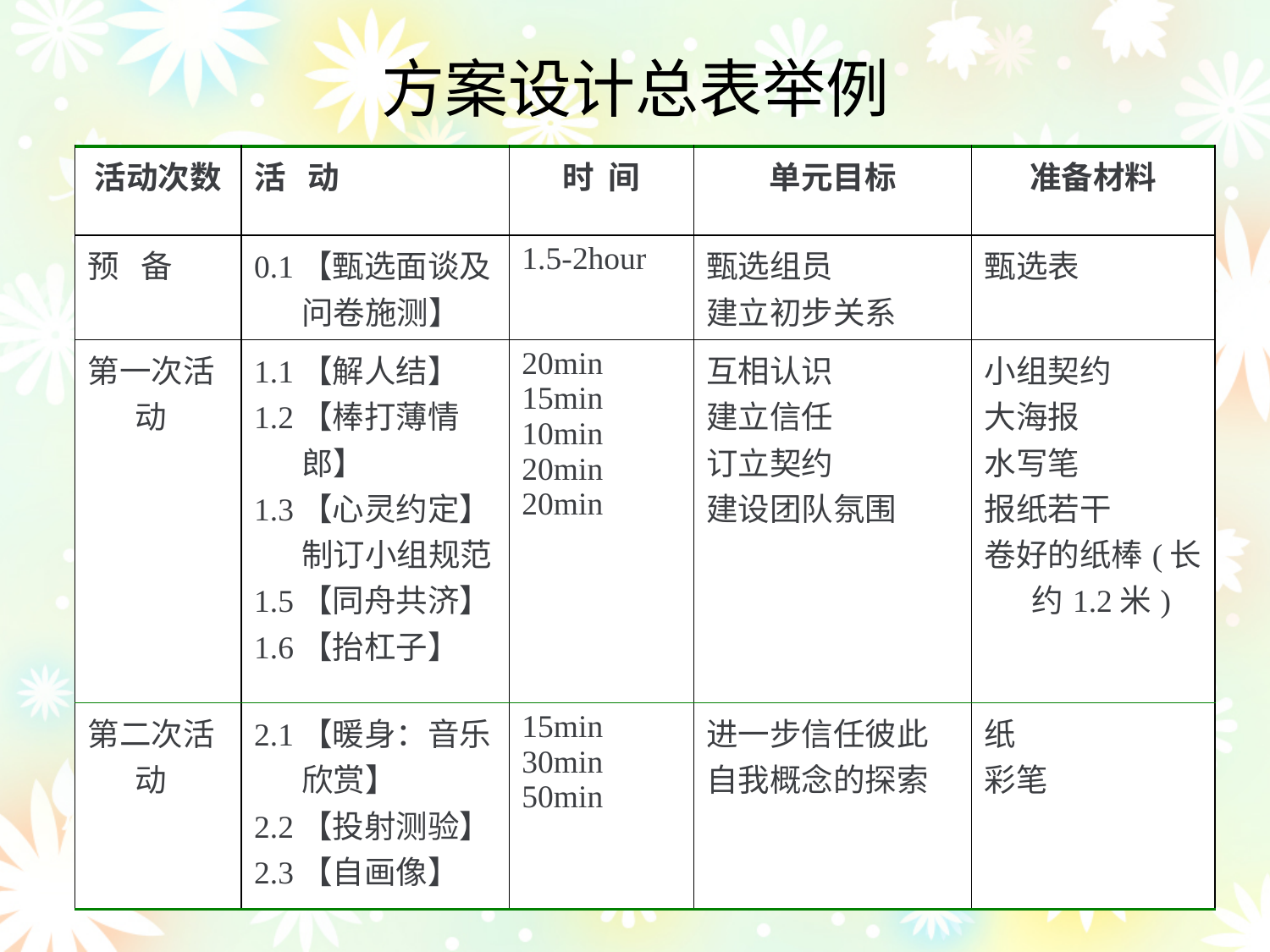

方案设计总表举例
| 活动次数 | 活 动 | 时 间 | 单元目标 | 准备材料 |
| --- | --- | --- | --- | --- |
| 预 备 | 0.1【甄选面谈及问卷施测】 | 1.5-2hour | 甄选组员 建立初步关系 | 甄选表 |
| 第一次活动 | 1.1【解人结】 1.2【棒打薄情郎】 1.3【心灵约定】制订小组规范 1.5【同舟共济】 1.6【抬杠子】 | 20min 15min 10min 20min 20min | 互相认识 建立信任 订立契约 建设团队氛围 | 小组契约 大海报 水写笔 报纸若干 卷好的纸棒(长约1.2米) |
| 第二次活动 | 2.1【暖身：音乐欣赏】 2.2【投射测验】 2.3【自画像】 | 15min 30min 50min | 进一步信任彼此 自我概念的探索 | 纸 彩笔 |